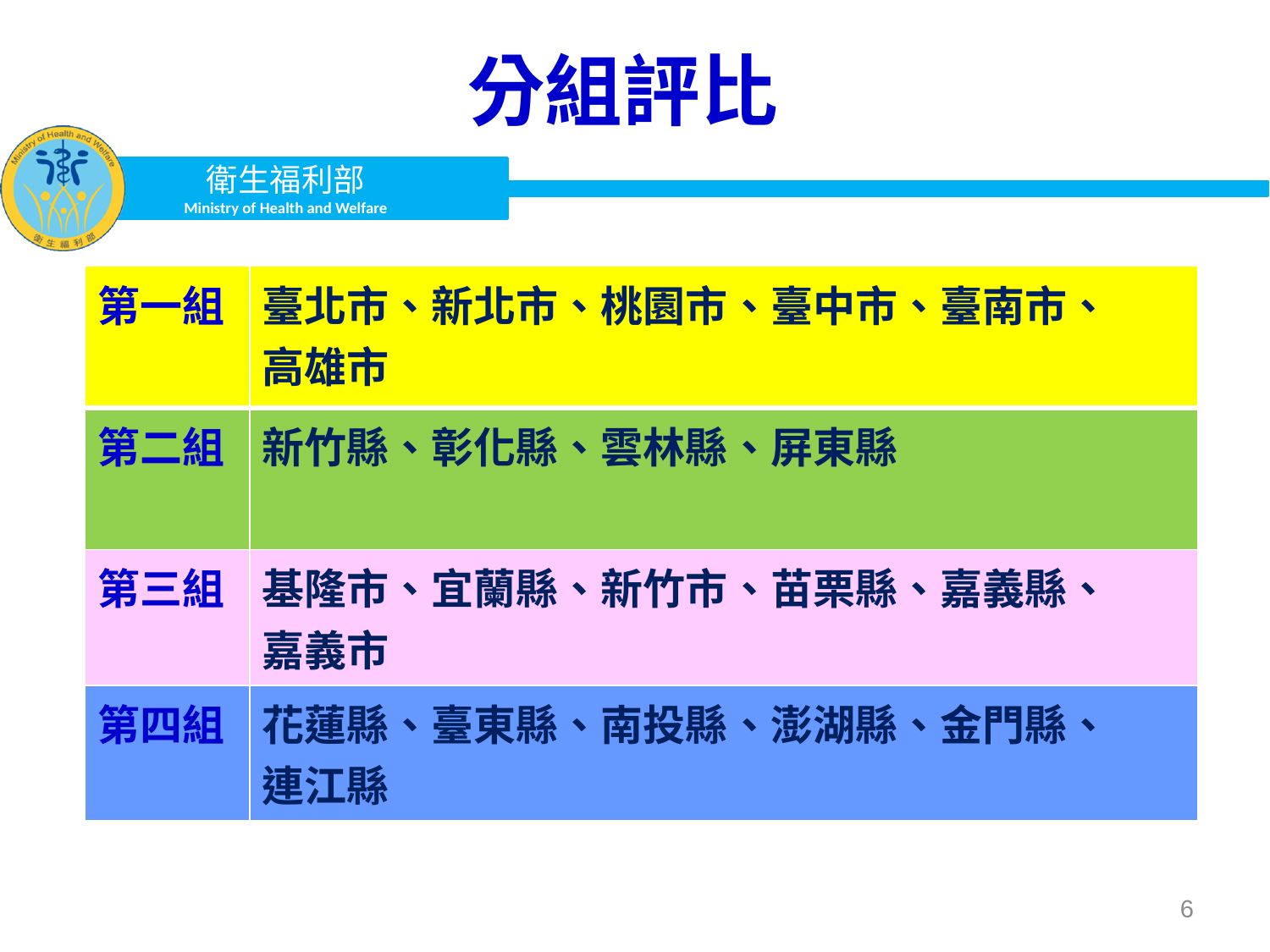

分組評比
| 第一組 | 臺北市、新北市、桃園市、臺中市、臺南市、 高雄市 |
| --- | --- |
| 第二組 | 新竹縣、彰化縣、雲林縣、屏東縣 |
| 第三組 | 基隆市、宜蘭縣、新竹市、苗栗縣、嘉義縣、 嘉義市 |
| 第四組 | 花蓮縣、臺東縣、南投縣、澎湖縣、金門縣、 連江縣 |
6